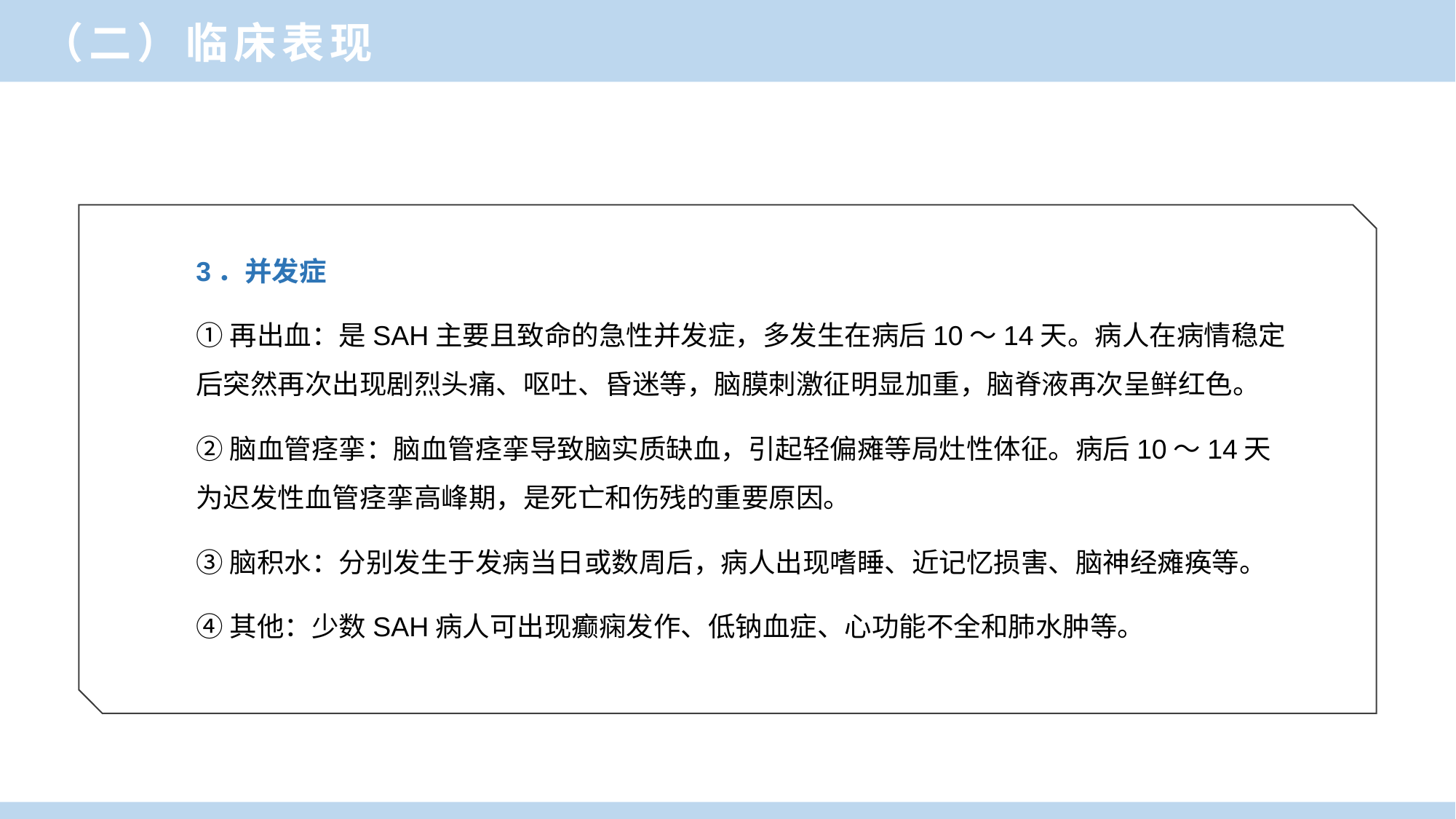

（二）临床表现

3．并发症
①再出血：是SAH主要且致命的急性并发症，多发生在病后10～14天。病人在病情稳定后突然再次出现剧烈头痛、呕吐、昏迷等，脑膜刺激征明显加重，脑脊液再次呈鲜红色。
②脑血管痉挛：脑血管痉挛导致脑实质缺血，引起轻偏瘫等局灶性体征。病后10～14天为迟发性血管痉挛高峰期，是死亡和伤残的重要原因。
③脑积水：分别发生于发病当日或数周后，病人出现嗜睡、近记忆损害、脑神经瘫痪等。
④其他：少数SAH病人可出现癫痫发作、低钠血症、心功能不全和肺水肿等。